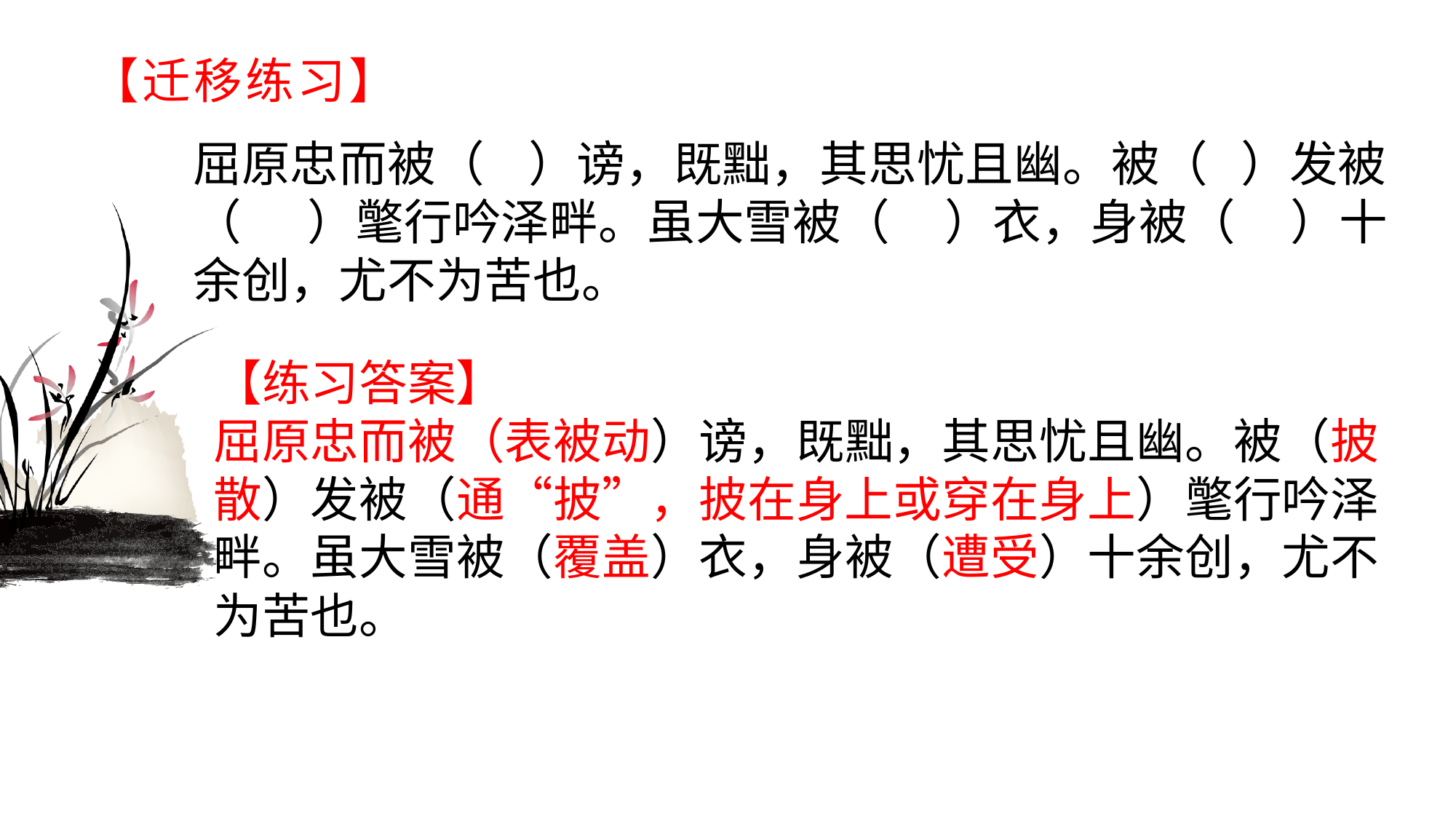

# 【迁移练习】
屈原忠而被（    ）谤，既黜，其思忧且幽。被（   ）发被（      ）氅行吟泽畔。虽大雪被（     ）衣，身被（     ）十余创，尤不为苦也。
【练习答案】屈原忠而被（表被动）谤，既黜，其思忧且幽。被（披散）发被（通“披”，披在身上或穿在身上）氅行吟泽畔。虽大雪被（覆盖）衣，身被（遭受）十余创，尤不为苦也。